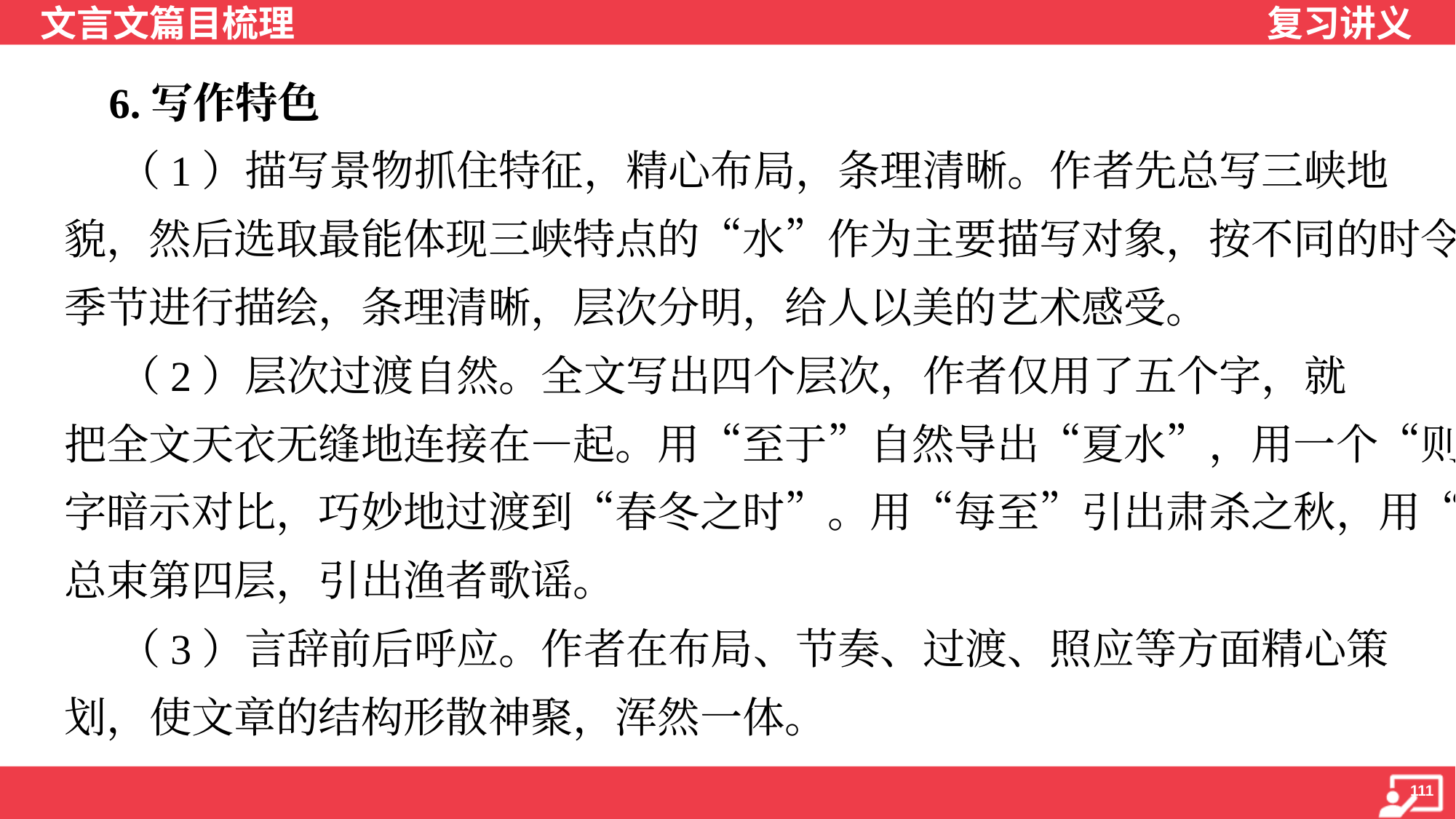

6.写作特色
    （1）描写景物抓住特征，精心布局，条理清晰。作者先总写三峡地
貌，然后选取最能体现三峡特点的“水”作为主要描写对象，按不同的时令
季节进行描绘，条理清晰，层次分明，给人以美的艺术感受。
    （2）层次过渡自然。全文写出四个层次，作者仅用了五个字，就
把全文天衣无缝地连接在—起。用“至于”自然导出“夏水”，用一个“则”
字暗示对比，巧妙地过渡到“春冬之时”。用“每至”引出肃杀之秋，用“故”
总束第四层，引出渔者歌谣。
    （3）言辞前后呼应。作者在布局、节奏、过渡、照应等方面精心策
划，使文章的结构形散神聚，浑然一体。